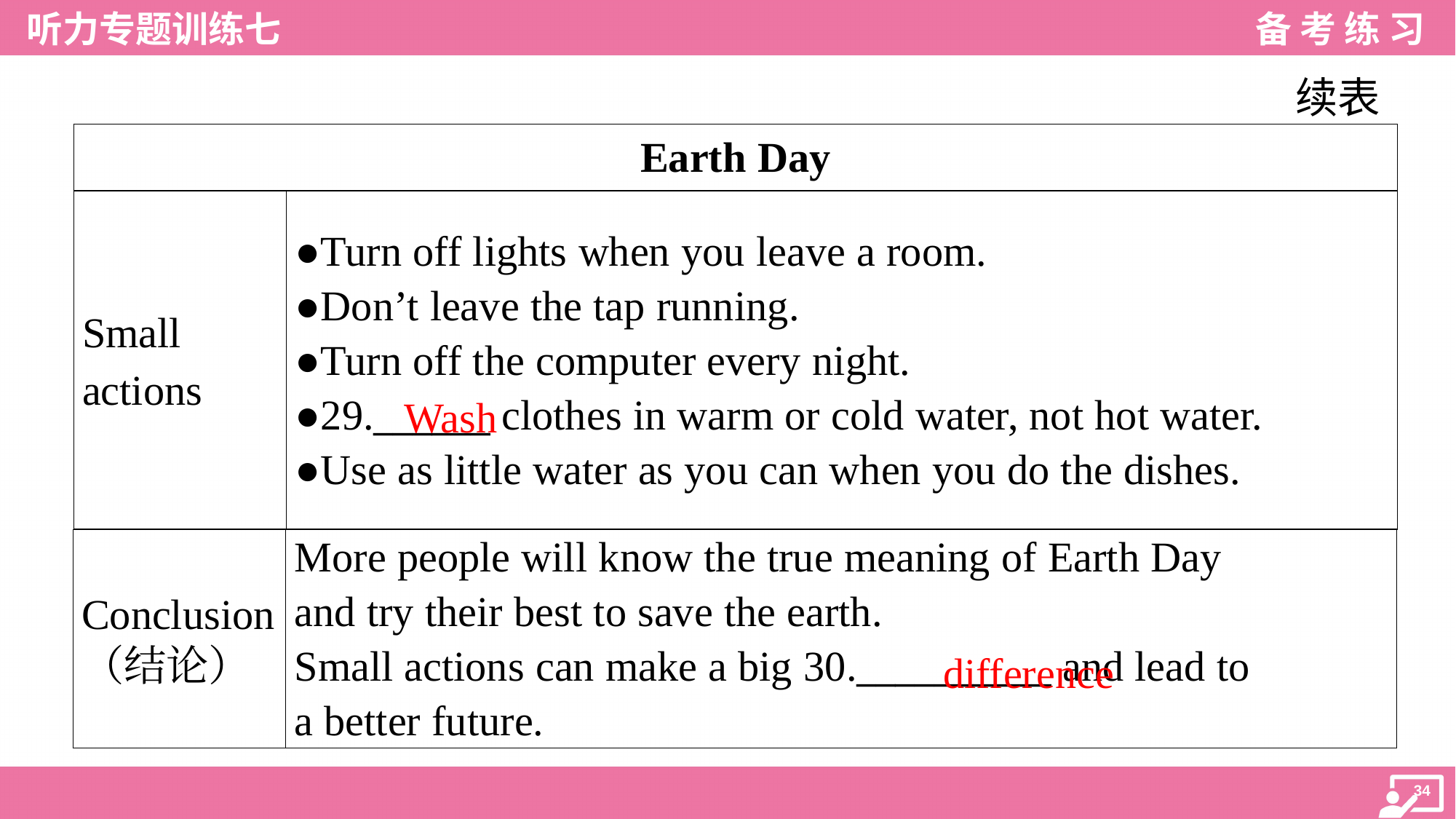

续表
| Earth Day |  |
| --- | --- |
| Small actions | ●Turn off lights when you leave a room. ●Don’t leave the tap running. ●Turn off the computer every night. ●29.\_\_\_\_\_\_ clothes in warm or cold water, not hot water. ●Use as little water as you can when you do the dishes. |
Wash
| Conclusion （结论） | More people will know the true meaning of Earth Day and try their best to save the earth. Small actions can make a big 30.\_\_\_\_\_\_\_\_\_\_ and lead to a better future. |
| --- | --- |
difference